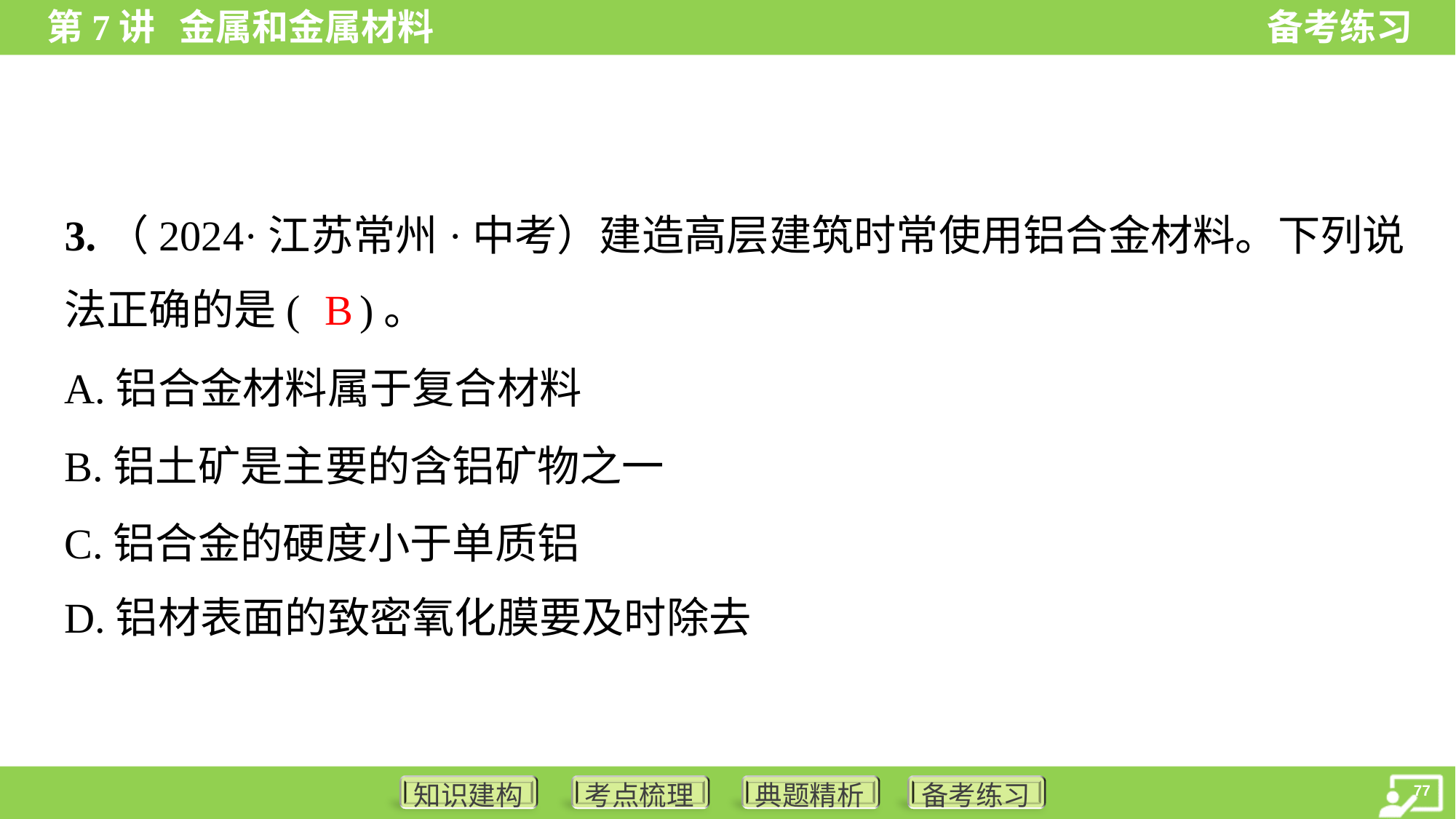

3.（2024·江苏常州·中考）建造高层建筑时常使用铝合金材料。下列说
法正确的是(     )。
B
A.铝合金材料属于复合材料
B.铝土矿是主要的含铝矿物之一
C.铝合金的硬度小于单质铝
D.铝材表面的致密氧化膜要及时除去